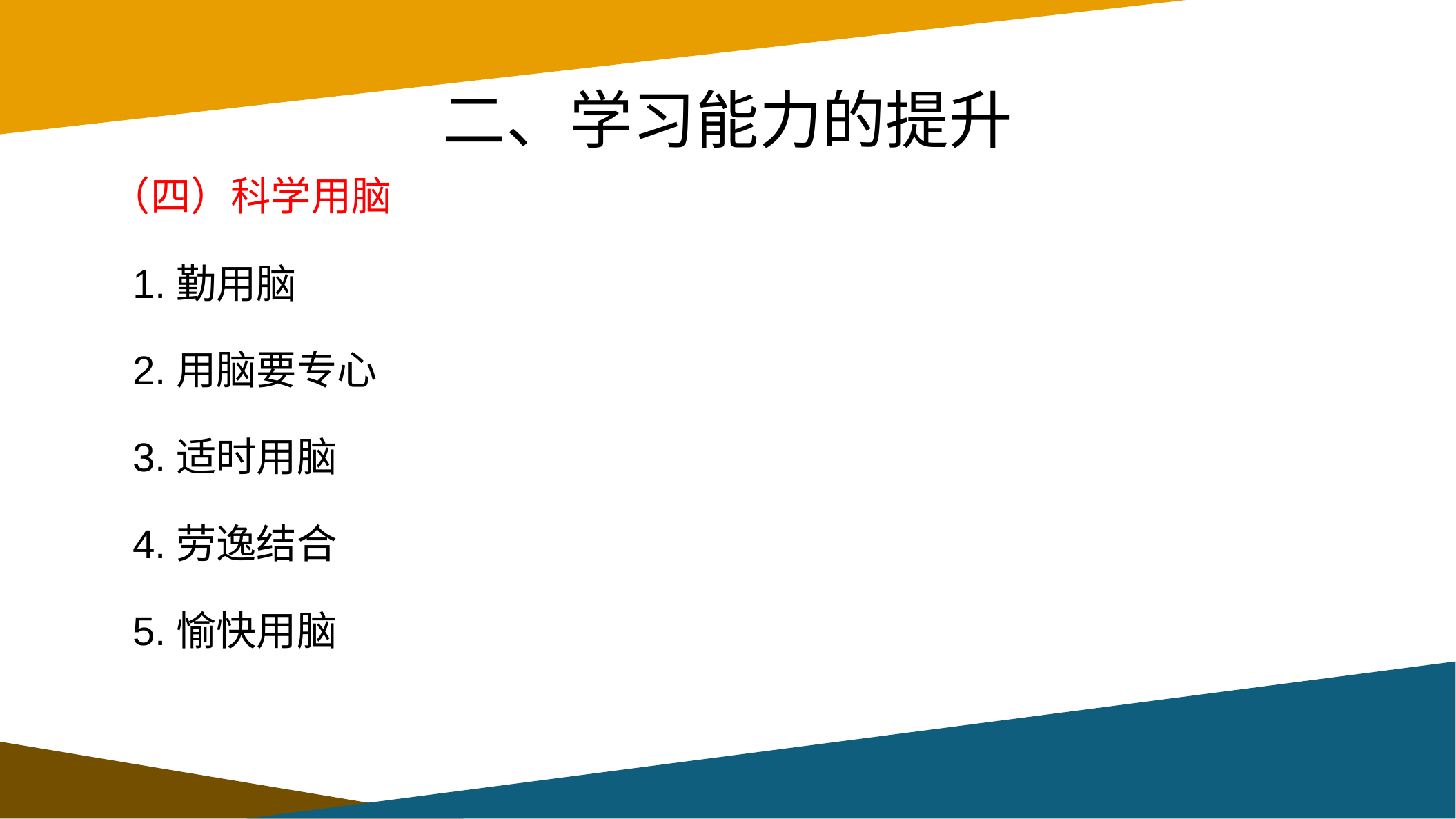

# 二、学习能力的提升
（四）科学用脑
  1.勤用脑
  2.用脑要专心
  3.适时用脑
  4.劳逸结合
  5.愉快用脑